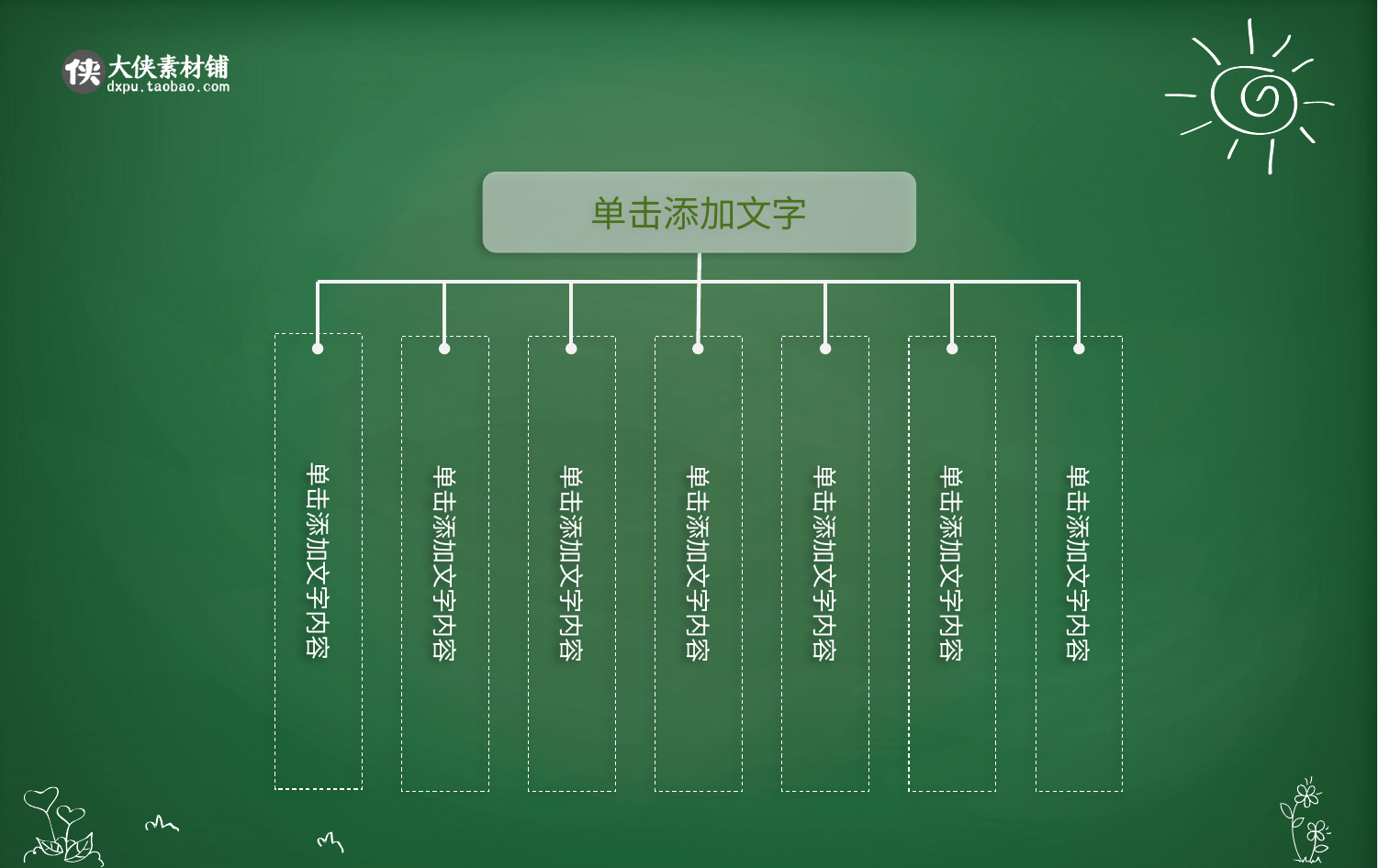

单击添加文字
单击添加文字内容
单击添加文字内容
单击添加文字内容
单击添加文字内容
单击添加文字内容
单击添加文字内容
单击添加文字内容